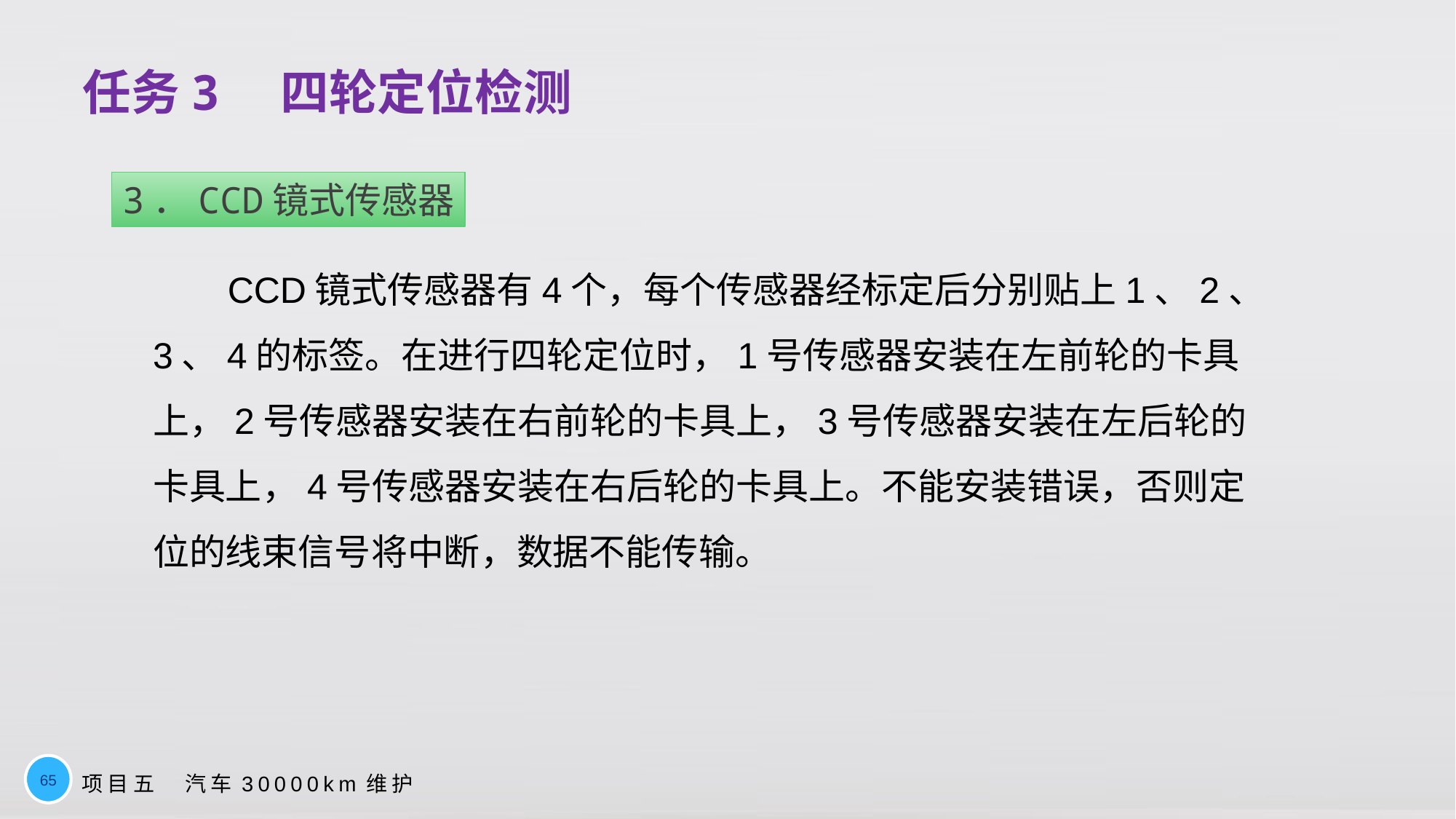

# 任务3　四轮定位检测
3．CCD镜式传感器
CCD镜式传感器有4个，每个传感器经标定后分别贴上1、2、3、4的标签。在进行四轮定位时，1号传感器安装在左前轮的卡具上，2号传感器安装在右前轮的卡具上，3号传感器安装在左后轮的卡具上，4号传感器安装在右后轮的卡具上。不能安装错误，否则定位的线束信号将中断，数据不能传输。
65